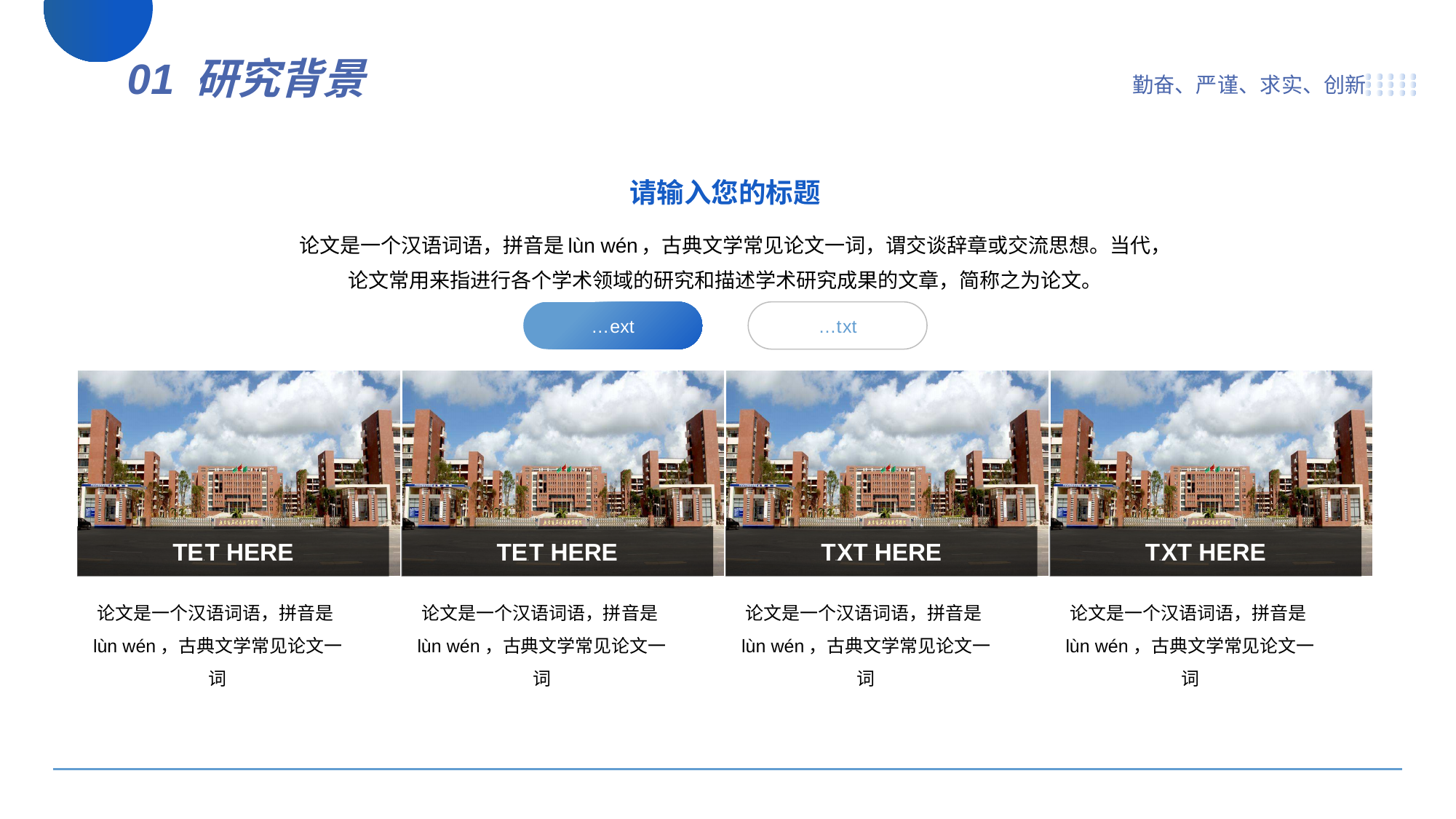

01
研究背景
勤奋、严谨、求实、创新

请输入您的标题
论文是一个汉语词语，拼音是lùn wén，古典文学常见论文一词，谓交谈辞章或交流思想。当代，论文常用来指进行各个学术领域的研究和描述学术研究成果的文章，简称之为论文。
…t ext
…te xt

TEX T HERE
TEX T HERE
TE XT HERE
TE XT HERE
论文是一个汉语词语，拼音是lùn wén，古典文学常见论文一词
论文是一个汉语词语，拼音是lùn wén，古典文学常见论文一词
论文是一个汉语词语，拼音是lùn wén，古典文学常见论文一词
论文是一个汉语词语，拼音是lùn wén，古典文学常见论文一词